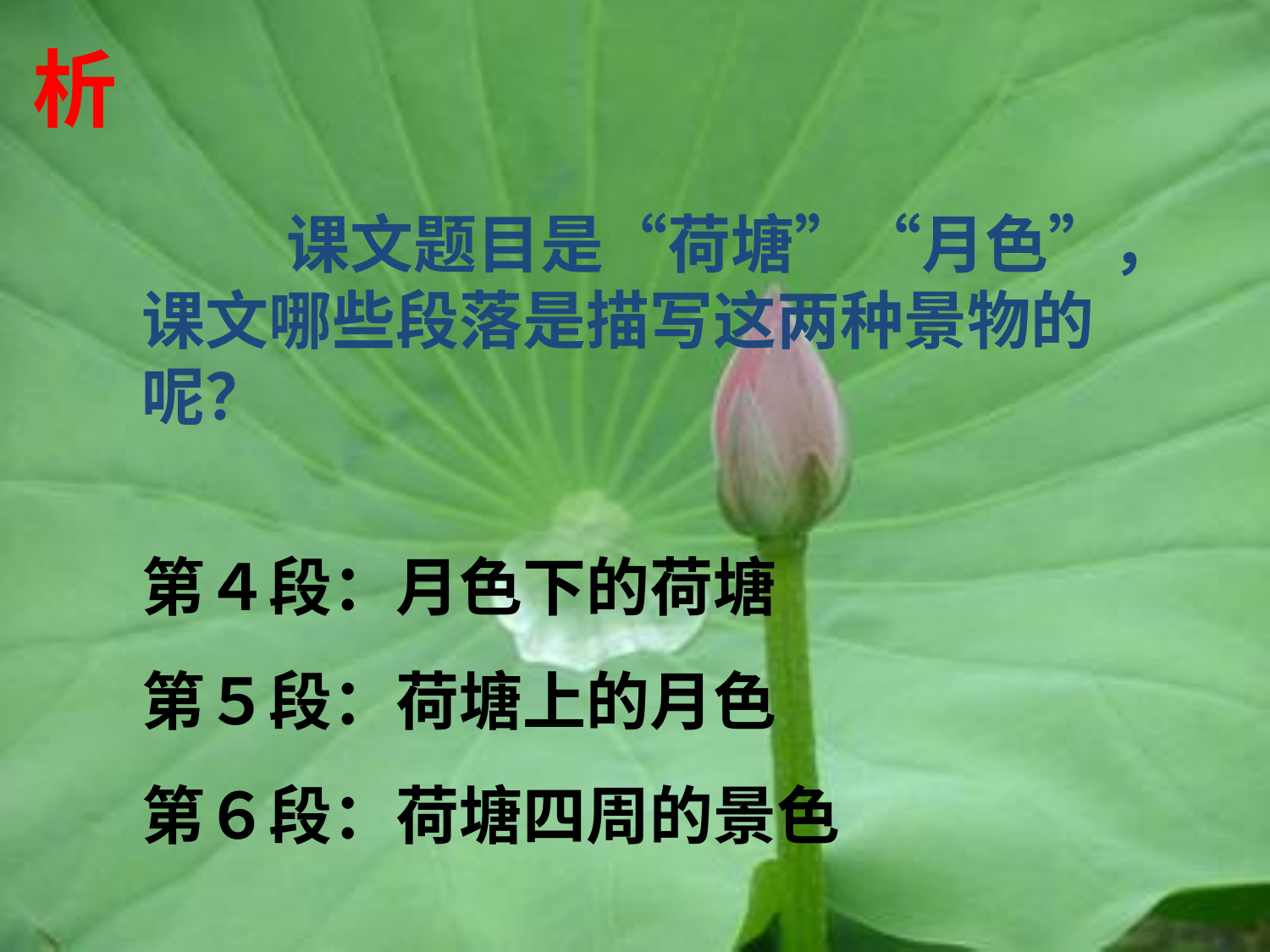

析
         课文题目是“荷塘”“月色”，课文哪些段落是描写这两种景物的呢？

第４段：月色下的荷塘
第５段：荷塘上的月色
第６段：荷塘四周的景色